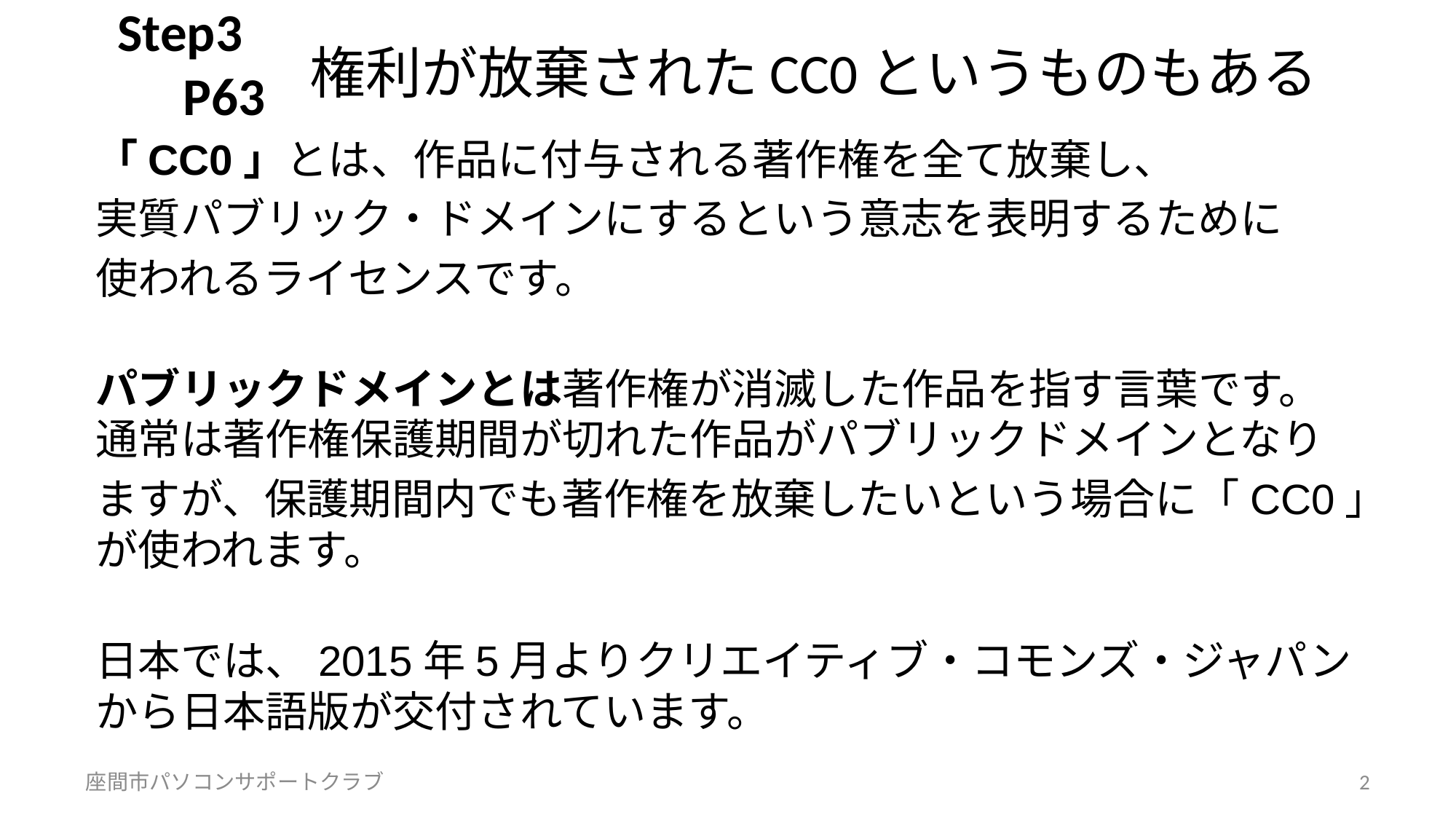

Step3
　P63
# 権利が放棄されたCC0というものもある
「CC0」とは、作品に付与される著作権を全て放棄し、
実質パブリック・ドメインにするという意志を表明するために
使われるライセンスです。
パブリックドメインとは著作権が消滅した作品を指す言葉です。
通常は著作権保護期間が切れた作品がパブリックドメインとなり
ますが、保護期間内でも著作権を放棄したいという場合に「CC0」が使われます。
日本では、2015年5月よりクリエイティブ・コモンズ・ジャパンから日本語版が交付されています。

座間市パソコンサポートクラブ
2